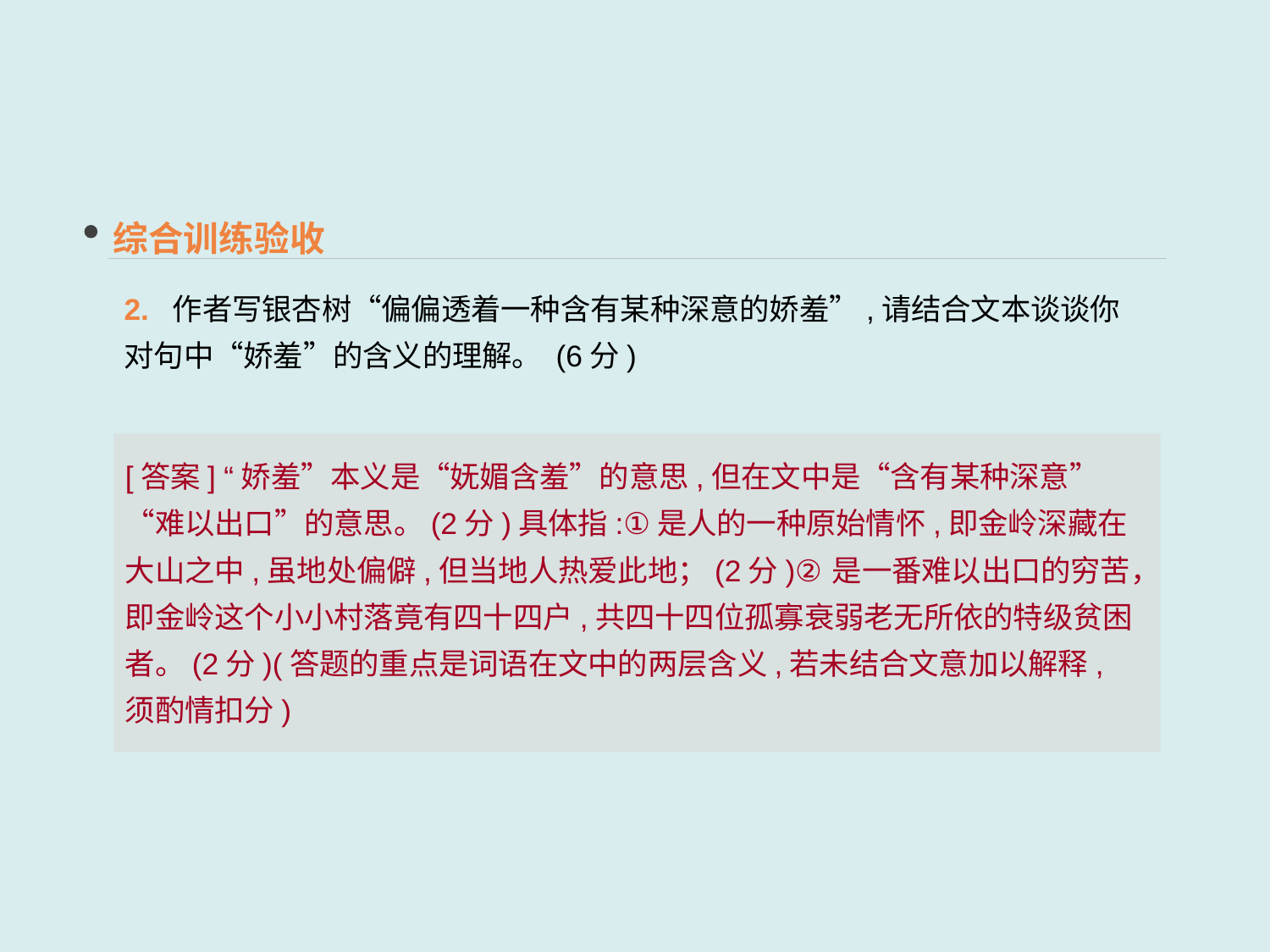

综合训练验收

2.  作者写银杏树“偏偏透着一种含有某种深意的娇羞”,请结合文本谈谈你对句中“娇羞”的含义的理解。 (6分)

[答案] “娇羞”本义是“妩媚含羞”的意思,但在文中是“含有某种深意”“难以出口”的意思。(2分)具体指:①是人的一种原始情怀,即金岭深藏在大山之中,虽地处偏僻,但当地人热爱此地；(2分)②是一番难以出口的穷苦，即金岭这个小小村落竟有四十四户,共四十四位孤寡衰弱老无所依的特级贫困者。(2分)(答题的重点是词语在文中的两层含义,若未结合文意加以解释,须酌情扣分)